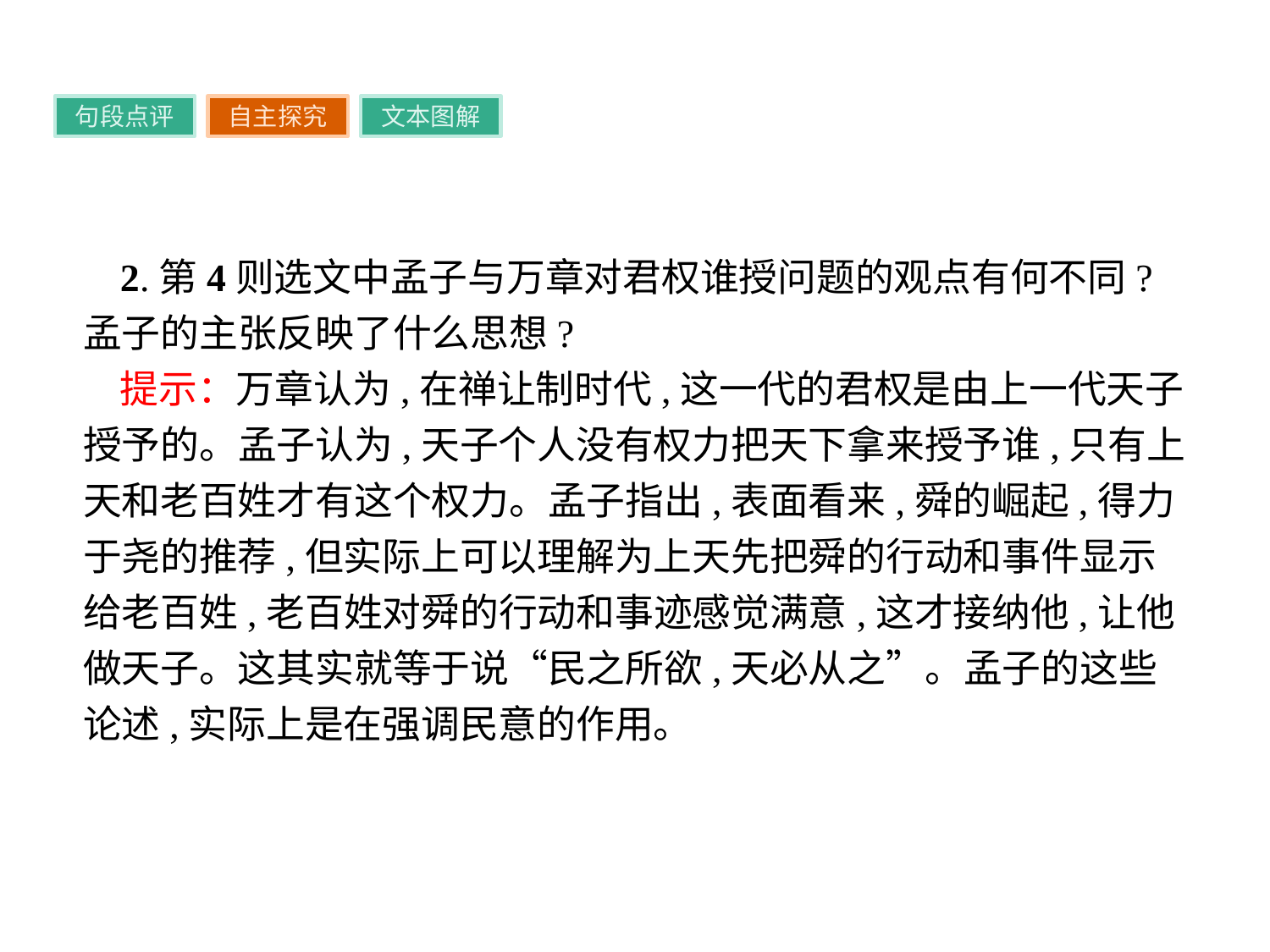

句段点评
自主探究
文本图解
2.第4则选文中孟子与万章对君权谁授问题的观点有何不同?孟子的主张反映了什么思想?
提示：万章认为,在禅让制时代,这一代的君权是由上一代天子授予的。孟子认为,天子个人没有权力把天下拿来授予谁,只有上天和老百姓才有这个权力。孟子指出,表面看来,舜的崛起,得力于尧的推荐,但实际上可以理解为上天先把舜的行动和事件显示给老百姓,老百姓对舜的行动和事迹感觉满意,这才接纳他,让他做天子。这其实就等于说“民之所欲,天必从之”。孟子的这些论述,实际上是在强调民意的作用。